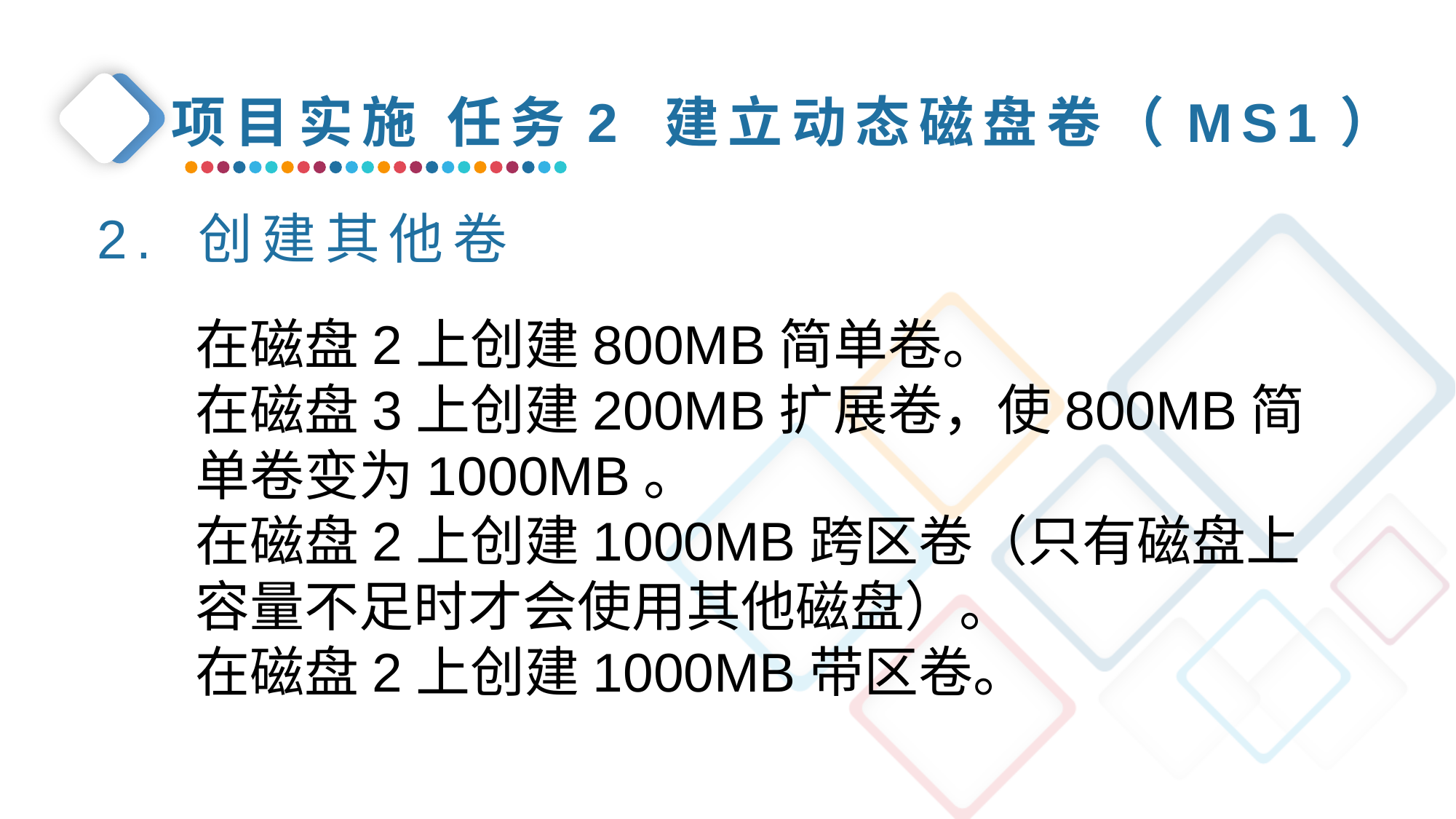

项目实施 任务2 建立动态磁盘卷（MS1）

2. 创建其他卷
在磁盘2上创建800MB简单卷。
在磁盘3上创建200MB扩展卷，使800MB简单卷变为1000MB。
在磁盘2上创建1000MB跨区卷（只有磁盘上容量不足时才会使用其他磁盘）。
在磁盘2上创建1000MB带区卷。